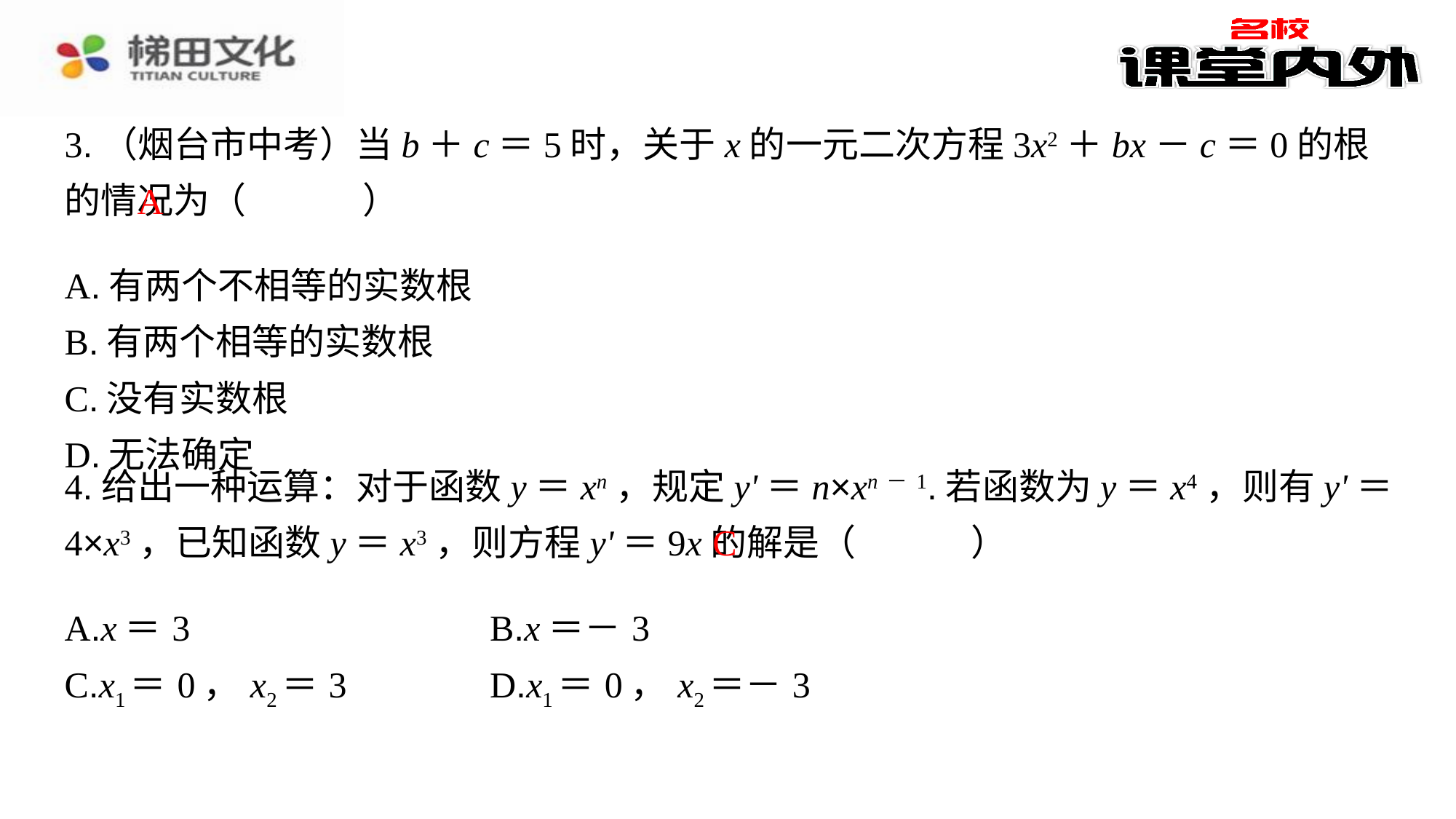

3.（烟台市中考）当b＋c＝5时，关于x的一元二次方程3x2＋bx－c＝0的根的情况为（　A　）
A
| A.有两个不相等的实数根 |
| --- |
| B.有两个相等的实数根 |
| C.没有实数根 |
| D.无法确定 |
4.给出一种运算：对于函数y＝xn，规定y'＝n×xn－1.若函数为y＝x4，则有y'＝4×x3，已知函数y＝x3，则方程y'＝9x的解是（　C　）
C
| A.x＝3 | B.x＝－3 |
| --- | --- |
| C.x1＝0，x2＝3 | D.x1＝0，x2＝－3 |